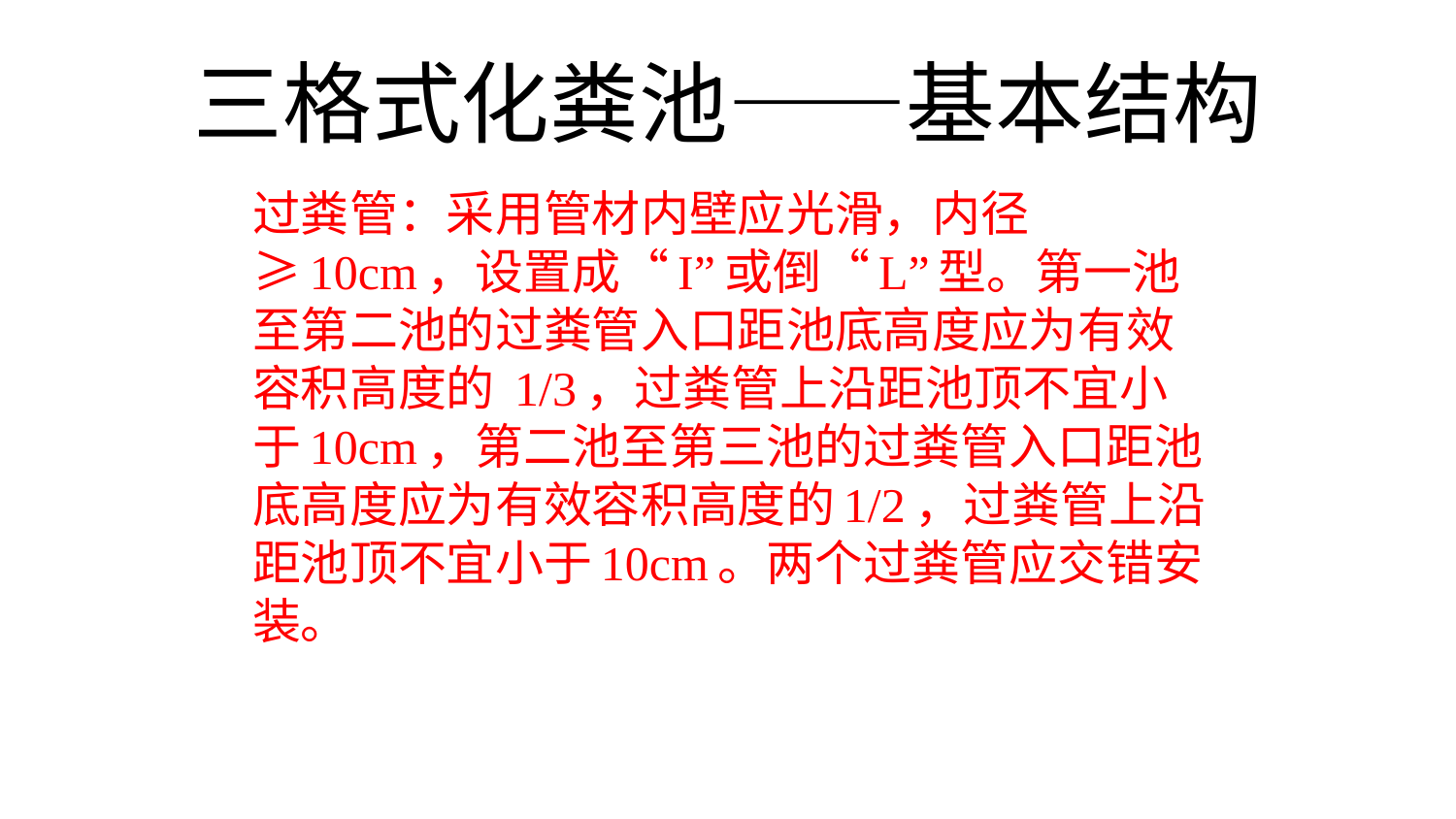

# 三格式化粪池——基本结构

过粪管：采用管材内壁应光滑，内径≥10cm，设置成“I”或倒“L”型。第一池至第二池的过粪管入口距池底高度应为有效容积高度的 1/3，过粪管上沿距池顶不宜小于10cm，第二池至第三池的过粪管入口距池底高度应为有效容积高度的1/2，过粪管上沿距池顶不宜小于10cm。两个过粪管应交错安装。